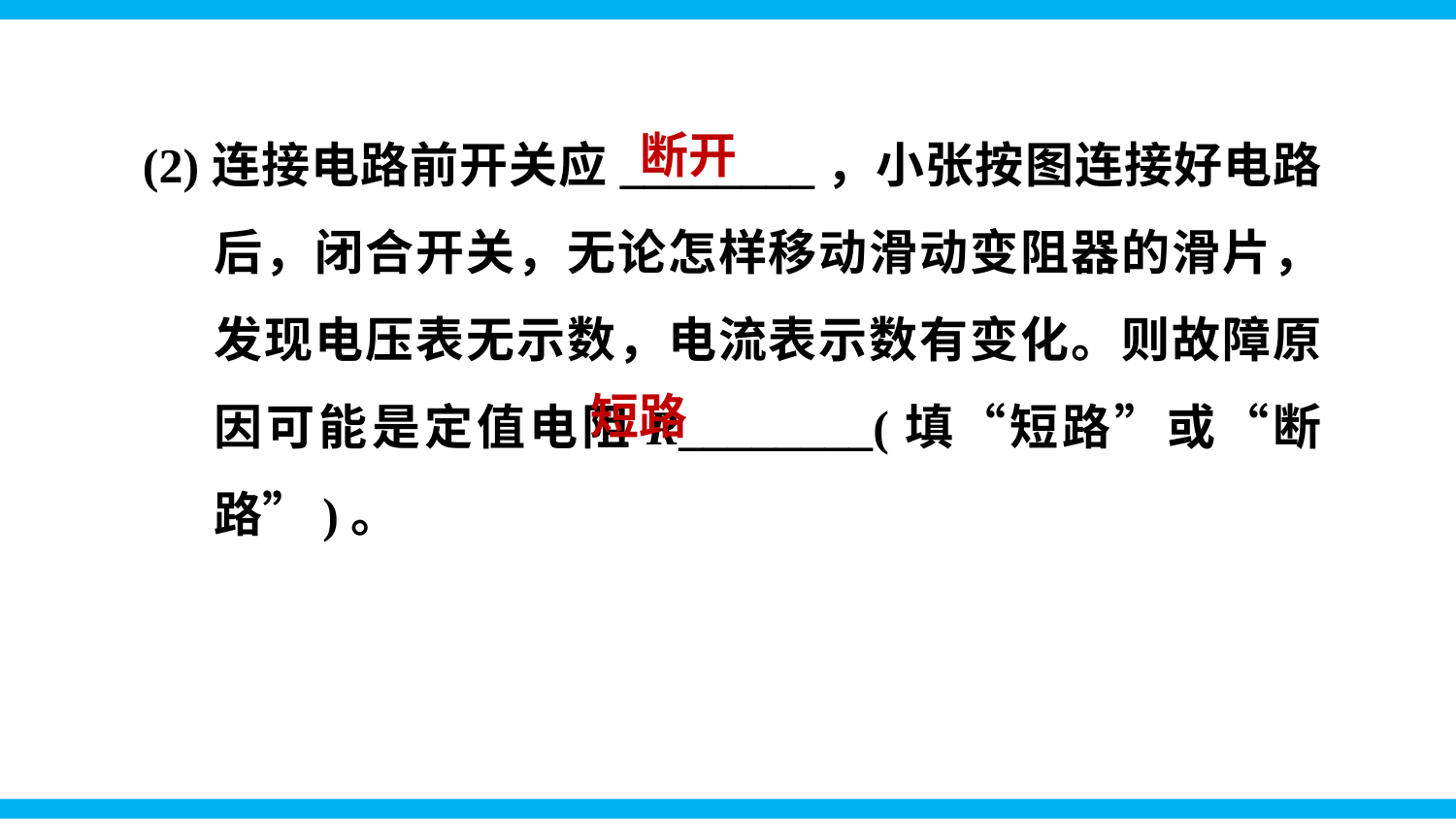

(2)连接电路前开关应________，小张按图连接好电路后，闭合开关，无论怎样移动滑动变阻器的滑片，发现电压表无示数，电流表示数有变化。则故障原因可能是定值电阻R________(填“短路”或“断路”)。
断开
短路